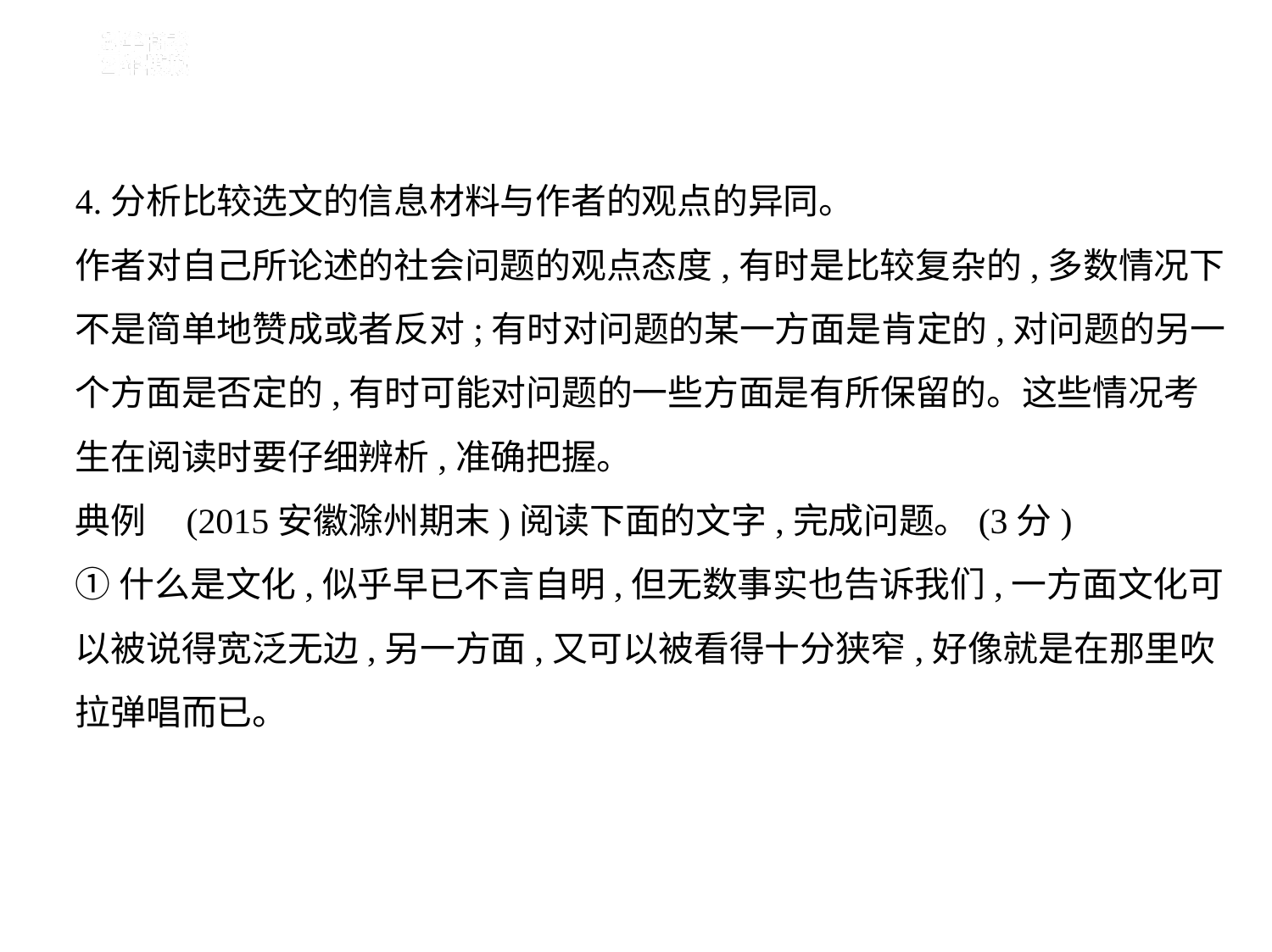

4.分析比较选文的信息材料与作者的观点的异同。
作者对自己所论述的社会问题的观点态度,有时是比较复杂的,多数情况下
不是简单地赞成或者反对;有时对问题的某一方面是肯定的,对问题的另一
个方面是否定的,有时可能对问题的一些方面是有所保留的。这些情况考
生在阅读时要仔细辨析,准确把握。
典例    (2015安徽滁州期末)阅读下面的文字,完成问题。(3分)
①什么是文化,似乎早已不言自明,但无数事实也告诉我们,一方面文化可
以被说得宽泛无边,另一方面,又可以被看得十分狭窄,好像就是在那里吹
拉弹唱而已。